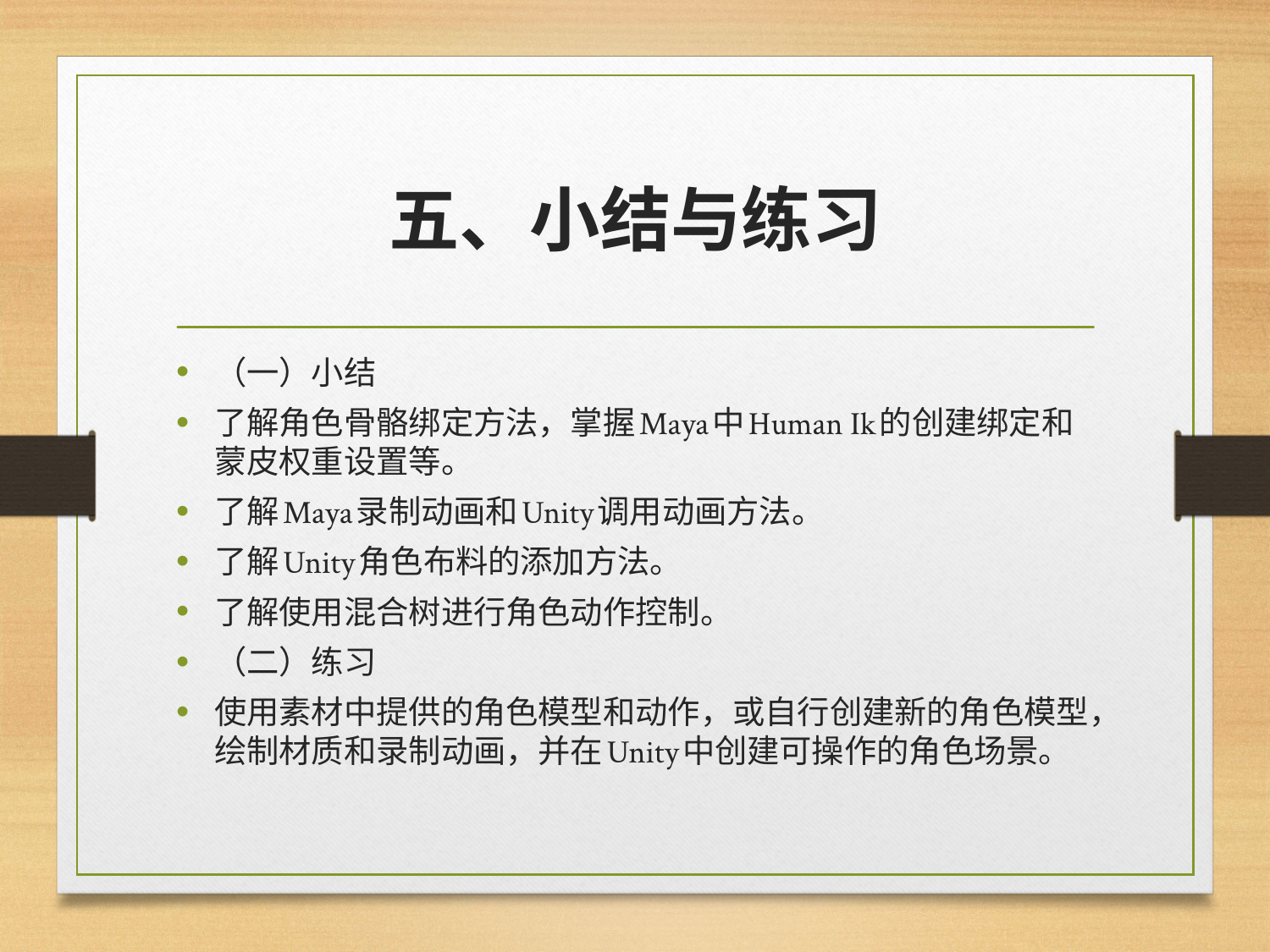

# 五、小结与练习
（一）小结
了解角色骨骼绑定方法，掌握Maya中Human Ik的创建绑定和蒙皮权重设置等。
了解Maya录制动画和Unity调用动画方法。
了解Unity角色布料的添加方法。
了解使用混合树进行角色动作控制。
（二）练习
使用素材中提供的角色模型和动作，或自行创建新的角色模型，绘制材质和录制动画，并在Unity中创建可操作的角色场景。